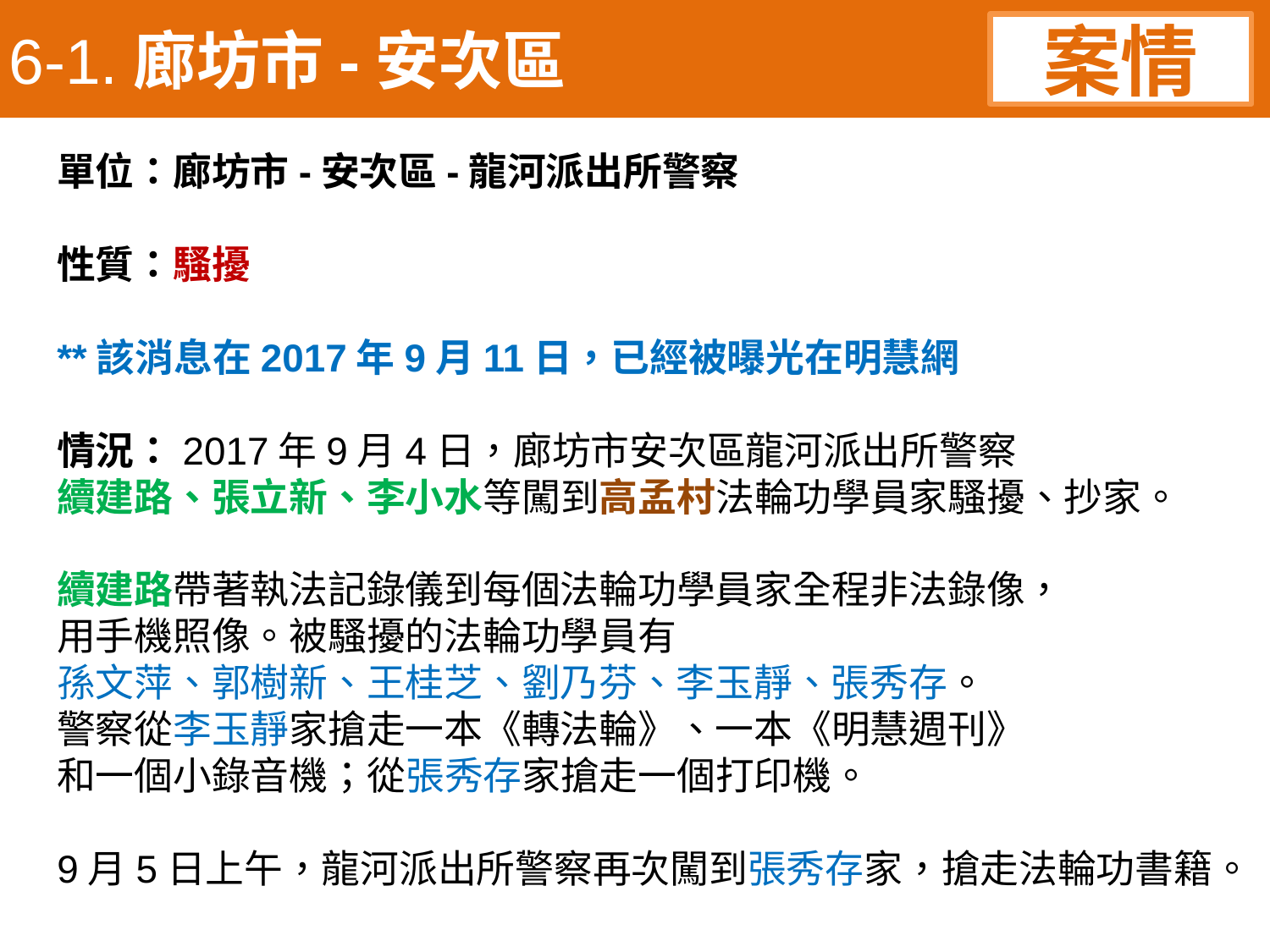

6-1.廊坊市-安次區
案情

單位：廊坊市-安次區-龍河派出所警察

性質：騷擾

**該消息在2017年9月11日，已經被曝光在明慧網

情況：2017年9月4日，廊坊市安次區龍河派出所警察
續建路、張立新、李小水等闖到高孟村法輪功學員家騷擾、抄家。

續建路帶著執法記錄儀到每個法輪功學員家全程非法錄像，
用手機照像。被騷擾的法輪功學員有
孫文萍、郭樹新、王桂芝、劉乃芬、李玉靜、張秀存。
警察從李玉靜家搶走一本《轉法輪》、一本《明慧週刊》
和一個小錄音機；從張秀存家搶走一個打印機。

9月5日上午，龍河派出所警察再次闖到張秀存家，搶走法輪功書籍。